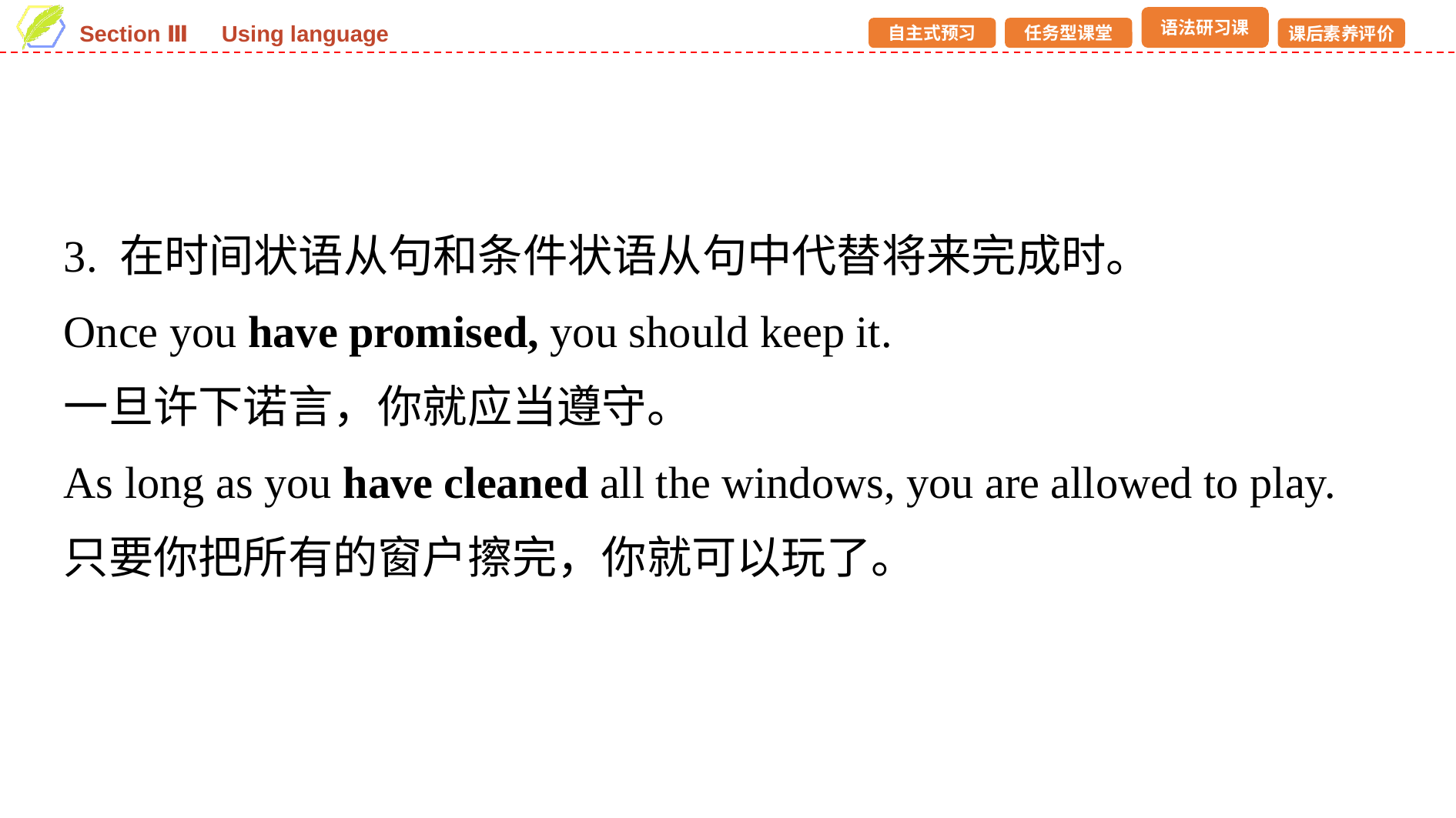

3. 在时间状语从句和条件状语从句中代替将来完成时。
Once you have promised, you should keep it.
一旦许下诺言，你就应当遵守。
As long as you have cleaned all the windows, you are allowed to play.
只要你把所有的窗户擦完，你就可以玩了。